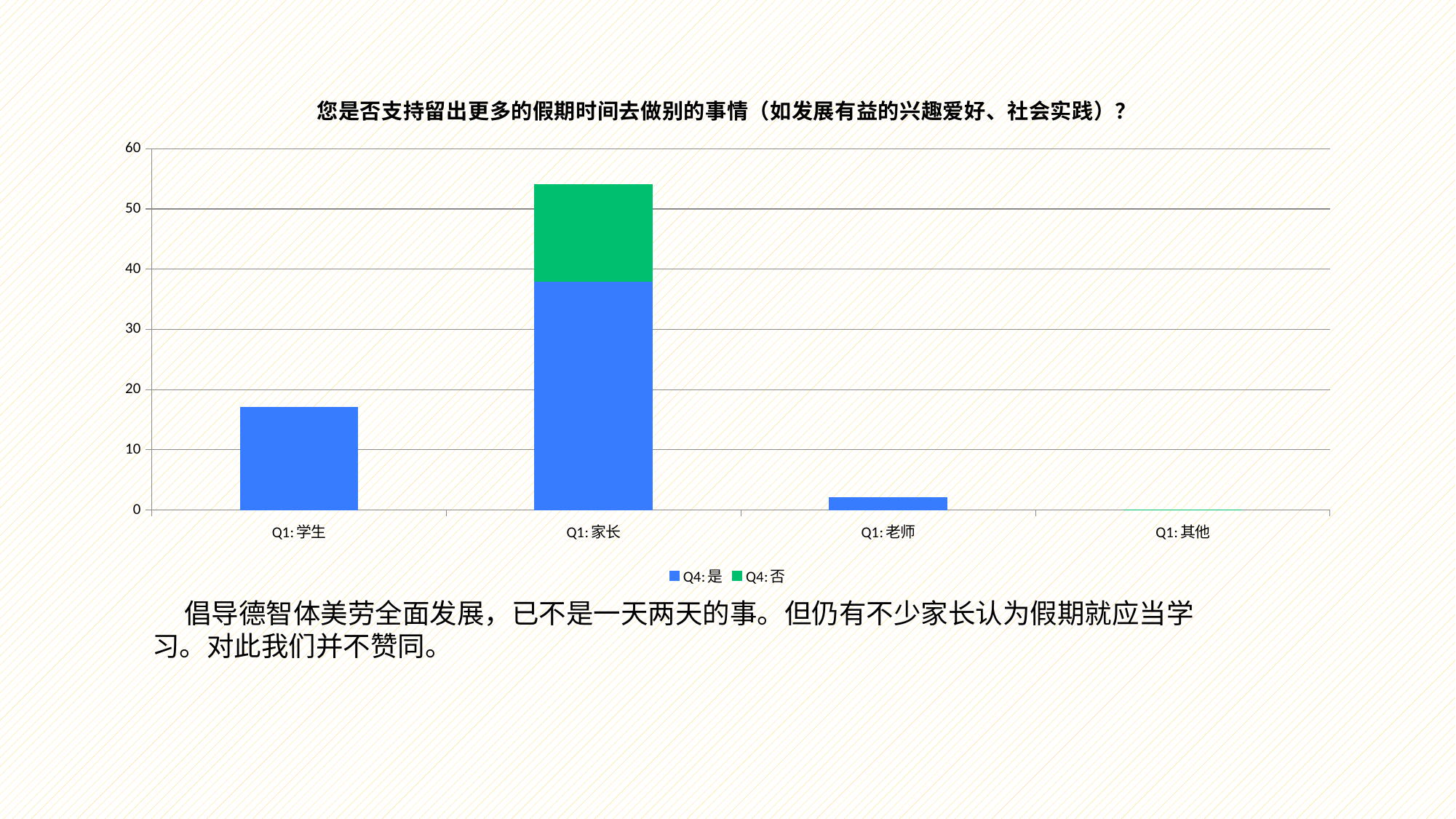

### Chart: 您是否支持留出更多的假期时间去做别的事情（如发展有益的兴趣爱好、社会实践）？

| Category | Q4:是 | Q4:否 |
|---|---|---|
| Q1:学生 | 17.0 | 0.0 |
| Q1:家长 | 38.0 | 16.0 |
| Q1:老师 | 2.0 | 0.0 |
| Q1:其他 | 0.0 | 0.0 |
倡导德智体美劳全面发展，已不是一天两天的事。但仍有不少家长认为假期就应当学习。对此我们并不赞同。